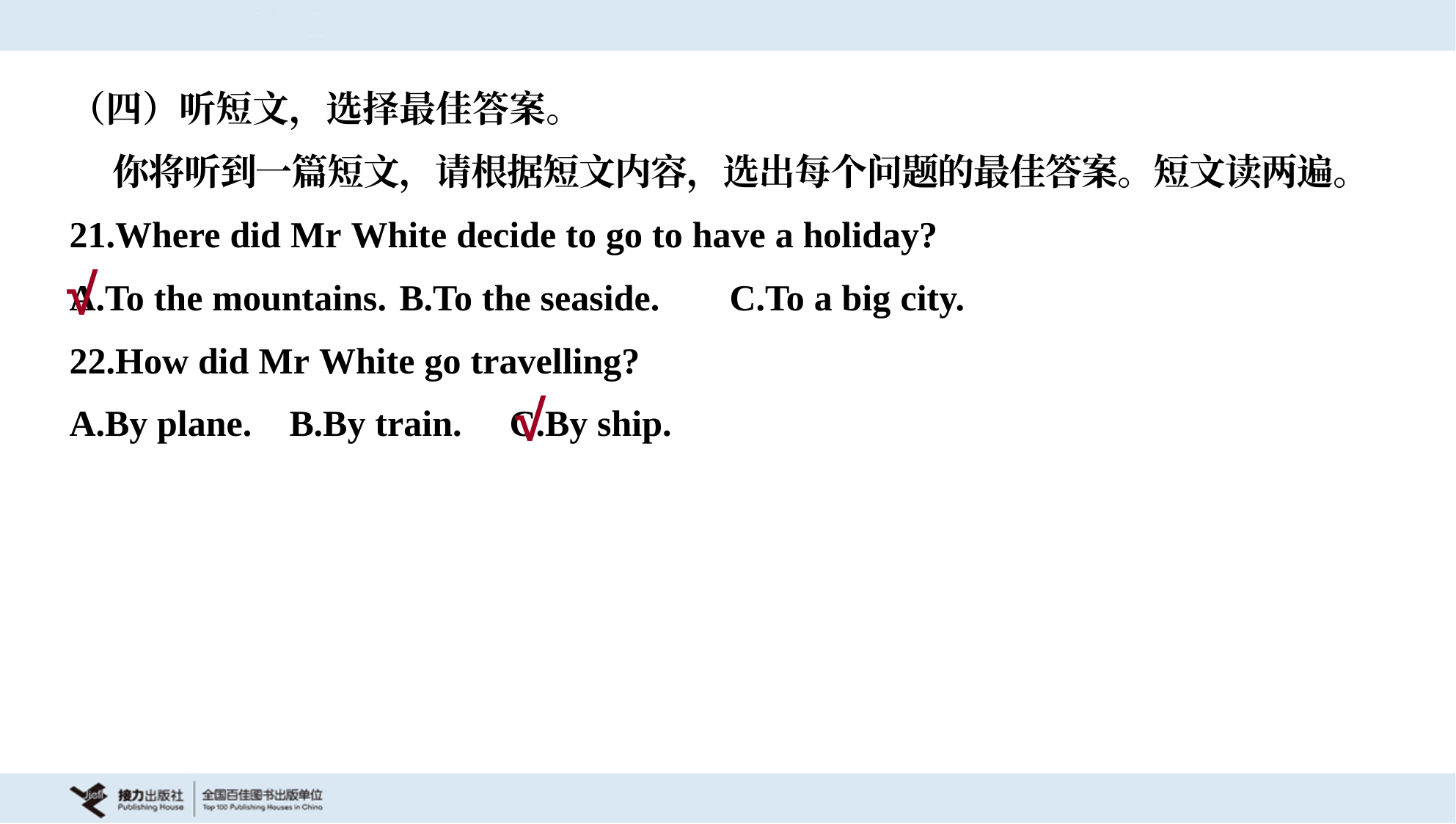

（四）听短文，选择最佳答案。
    你将听到一篇短文，请根据短文内容，选出每个问题的最佳答案。短文读两遍。
21.Where did Mr White decide to go to have a holiday?
A.To the mountains.	B.To the seaside.	C.To a big city.
√
22.How did Mr White go travelling?
A.By plane.	B.By train.	C.By ship.
√